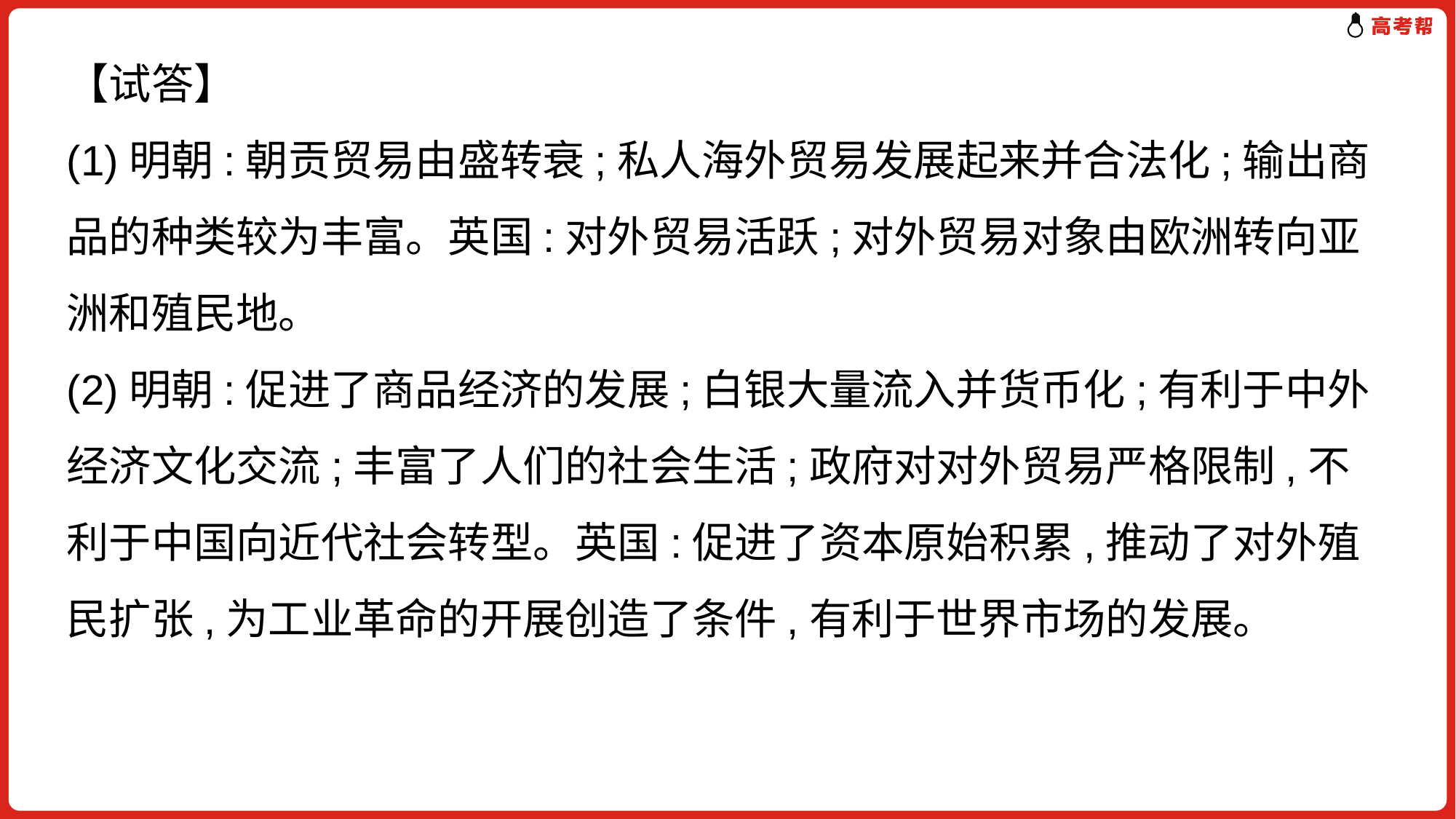

【试答】
(1)明朝:朝贡贸易由盛转衰;私人海外贸易发展起来并合法化;输出商品的种类较为丰富。英国:对外贸易活跃;对外贸易对象由欧洲转向亚洲和殖民地。
(2)明朝:促进了商品经济的发展;白银大量流入并货币化;有利于中外经济文化交流;丰富了人们的社会生活;政府对对外贸易严格限制,不利于中国向近代社会转型。英国:促进了资本原始积累,推动了对外殖民扩张,为工业革命的开展创造了条件,有利于世界市场的发展。